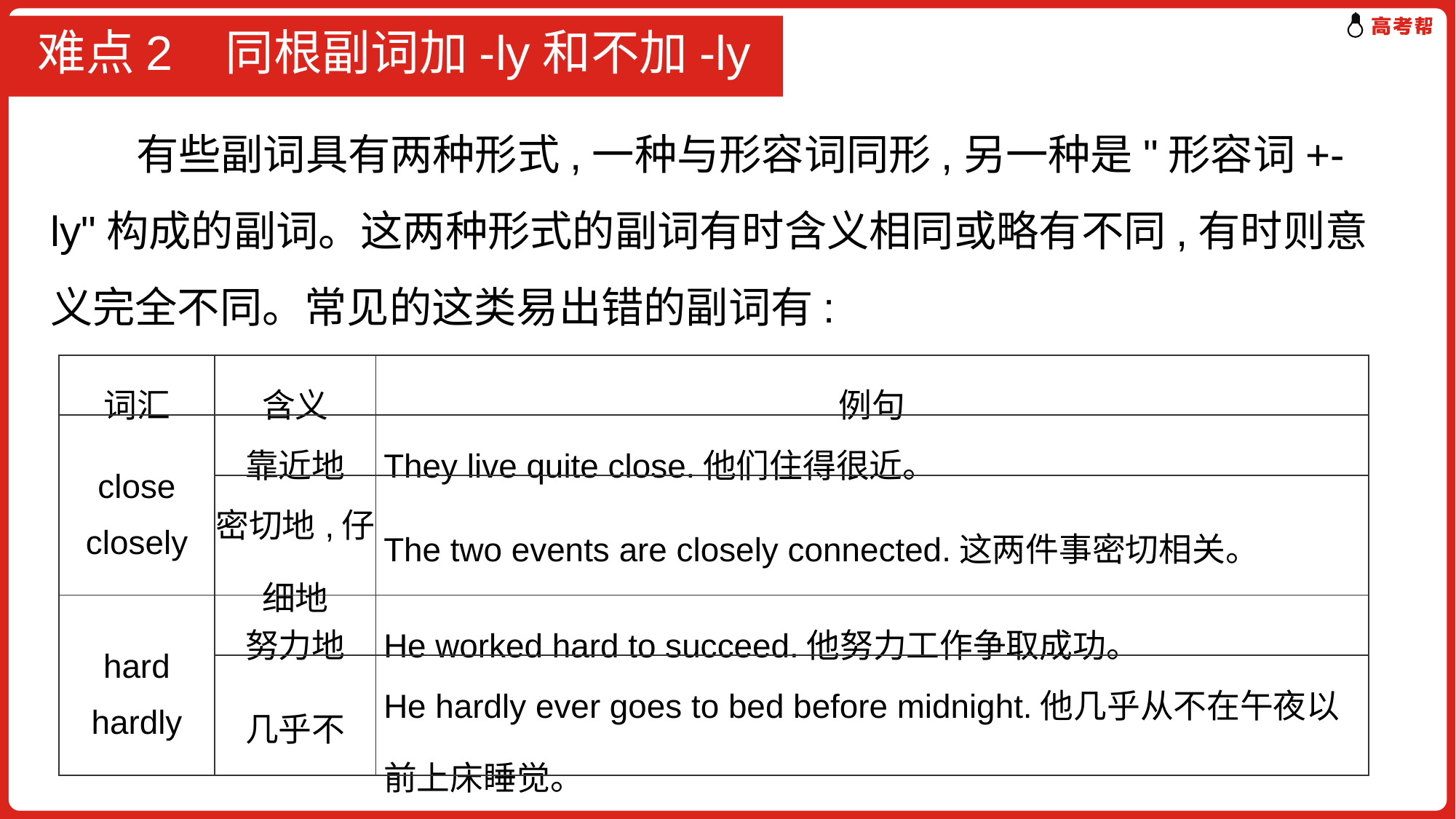

# 难点2   同根副词加-ly和不加-ly
        有些副词具有两种形式,一种与形容词同形,另一种是"形容词+-ly"构成的副词。这两种形式的副词有时含义相同或略有不同,有时则意义完全不同。常见的这类易出错的副词有:

| 词汇 | 含义 | 例句 |
| --- | --- | --- |
| close closely | 靠近地 | They live quite close.他们住得很近。 |
|  | 密切地,仔细地 | The two events are closely connected.这两件事密切相关。 |
| hard hardly | 努力地 | He worked hard to succeed.他努力工作争取成功。 |
|  | 几乎不 | He hardly ever goes to bed before midnight.他几乎从不在午夜以前上床睡觉。 |